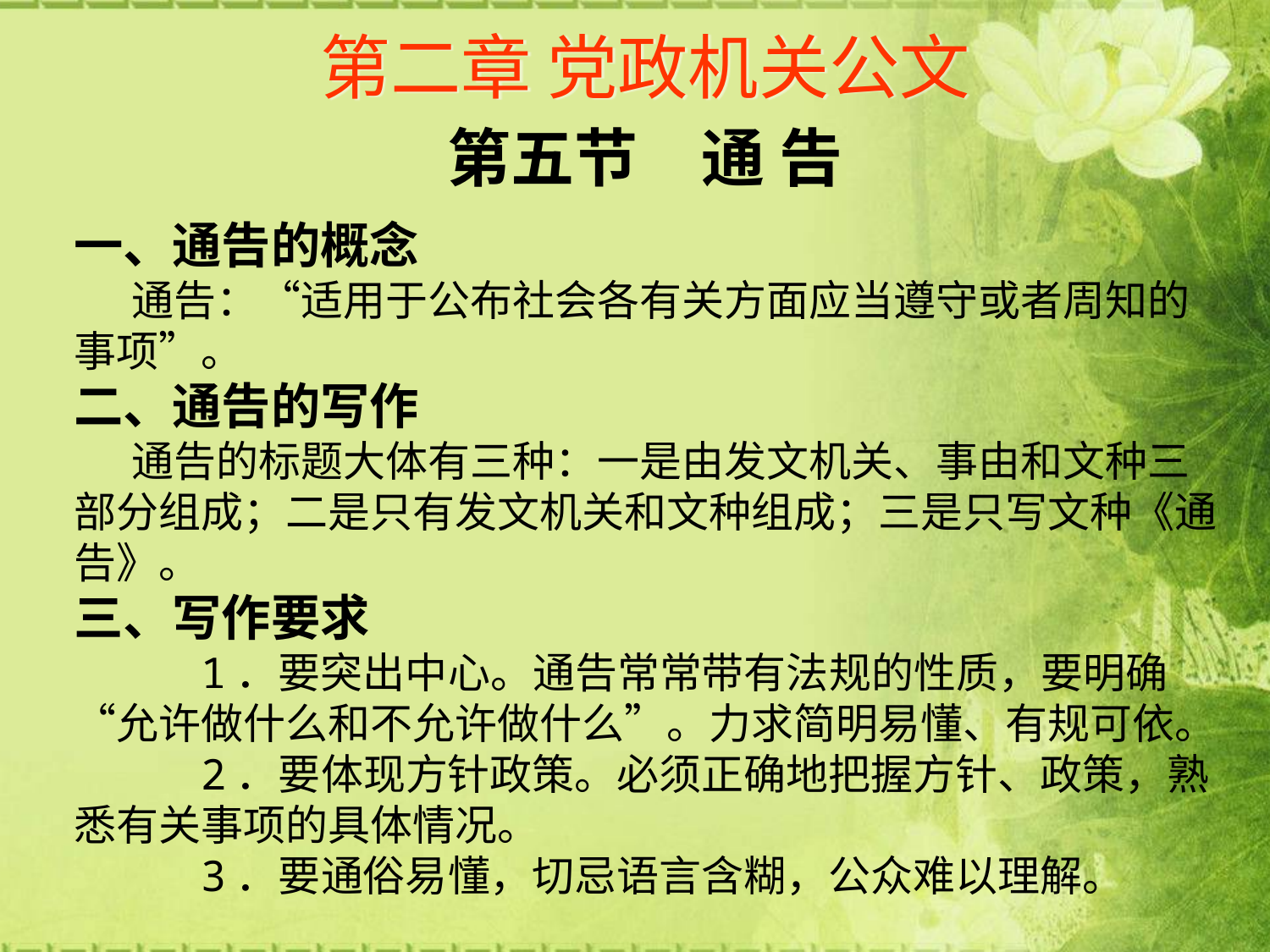

# 第二章 党政机关公文
第五节　通 告
一、通告的概念
     通告：“适用于公布社会各有关方面应当遵守或者周知的事项”。
二、通告的写作
     通告的标题大体有三种：一是由发文机关、事由和文种三部分组成；二是只有发文机关和文种组成；三是只写文种《通告》。
三、写作要求
     1．要突出中心。通告常常带有法规的性质，要明确“允许做什么和不允许做什么”。力求简明易懂、有规可依。
     2．要体现方针政策。必须正确地把握方针、政策，熟悉有关事项的具体情况。
     3．要通俗易懂，切忌语言含糊，公众难以理解。